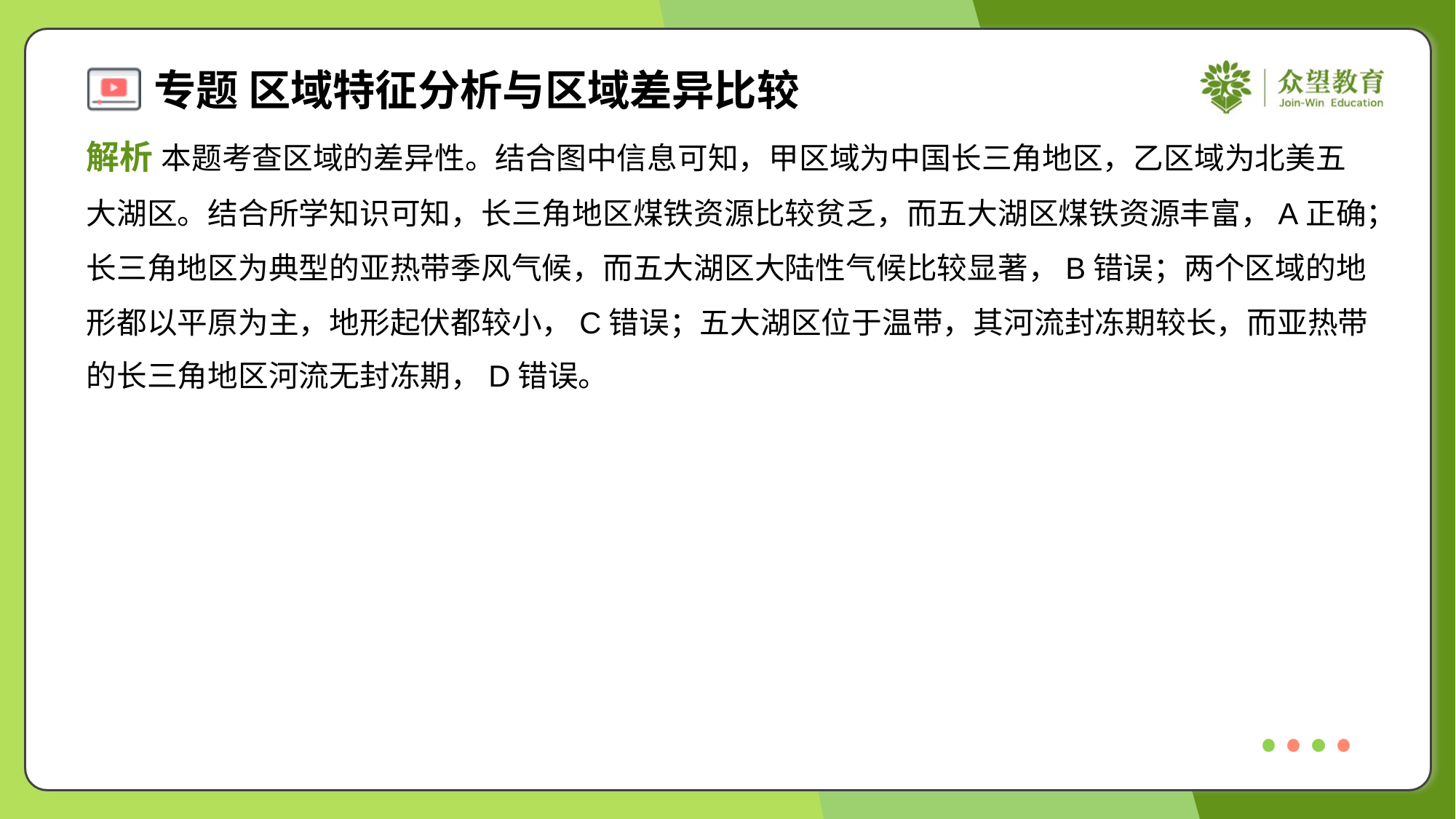

解析 本题考查区域的差异性。结合图中信息可知，甲区域为中国长三角地区，乙区域为北美五
大湖区。结合所学知识可知，长三角地区煤铁资源比较贫乏，而五大湖区煤铁资源丰富，A正确；
长三角地区为典型的亚热带季风气候，而五大湖区大陆性气候比较显著，B错误；两个区域的地
形都以平原为主，地形起伏都较小，C错误；五大湖区位于温带，其河流封冻期较长，而亚热带
的长三角地区河流无封冻期，D错误。